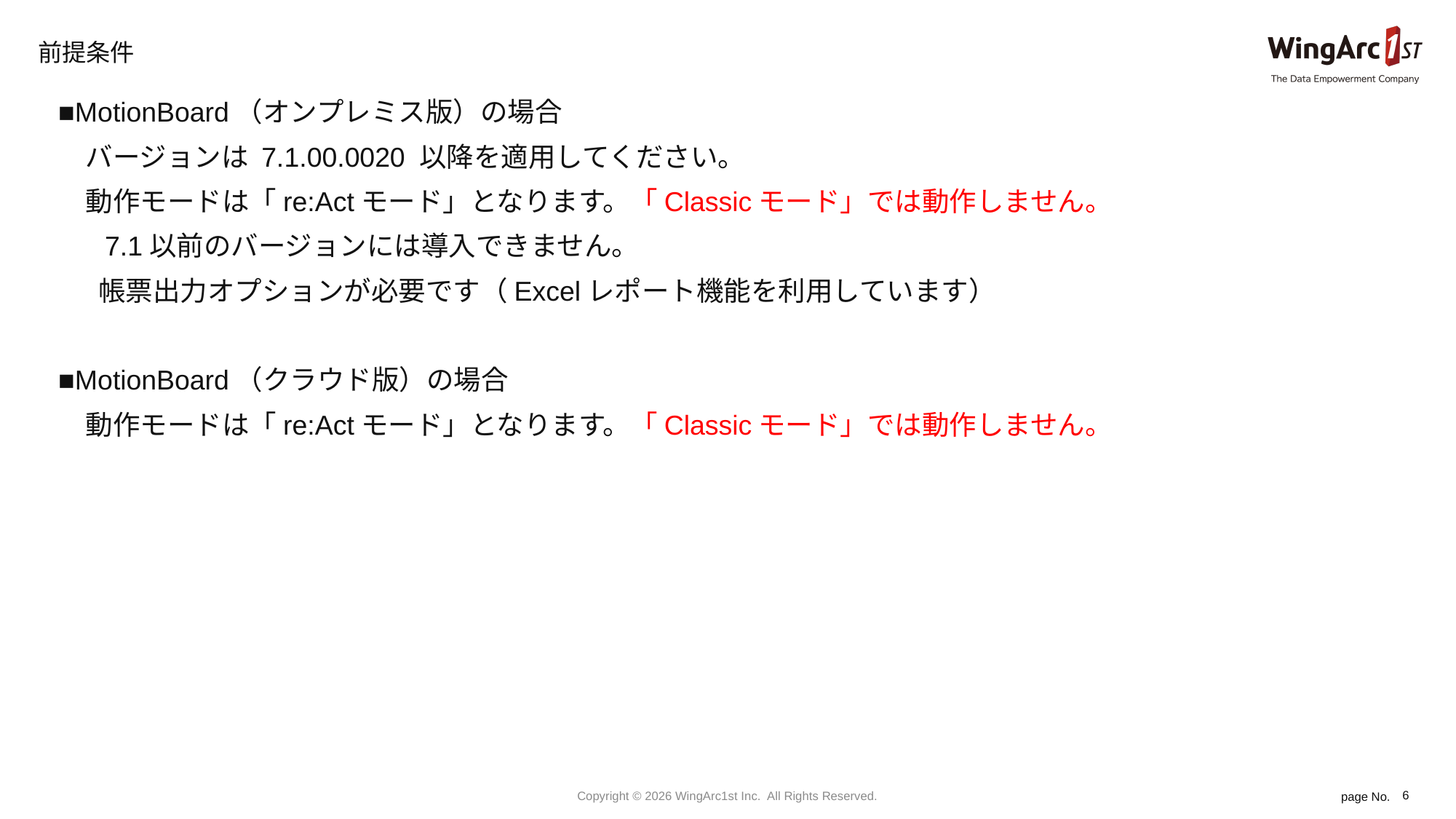

# 前提条件
■MotionBoard（オンプレミス版）の場合
　バージョンは 7.1.00.0020 以降を適用してください。
　動作モードは「re:Actモード」となります。「Classicモード」では動作しません。
 　7.1以前のバージョンには導入できません。
 　帳票出力オプションが必要です（Excelレポート機能を利用しています）

■MotionBoard（クラウド版）の場合
　動作モードは「re:Actモード」となります。「Classicモード」では動作しません。

6
Copyright © 2026 WingArc1st Inc.  All Rights Reserved.